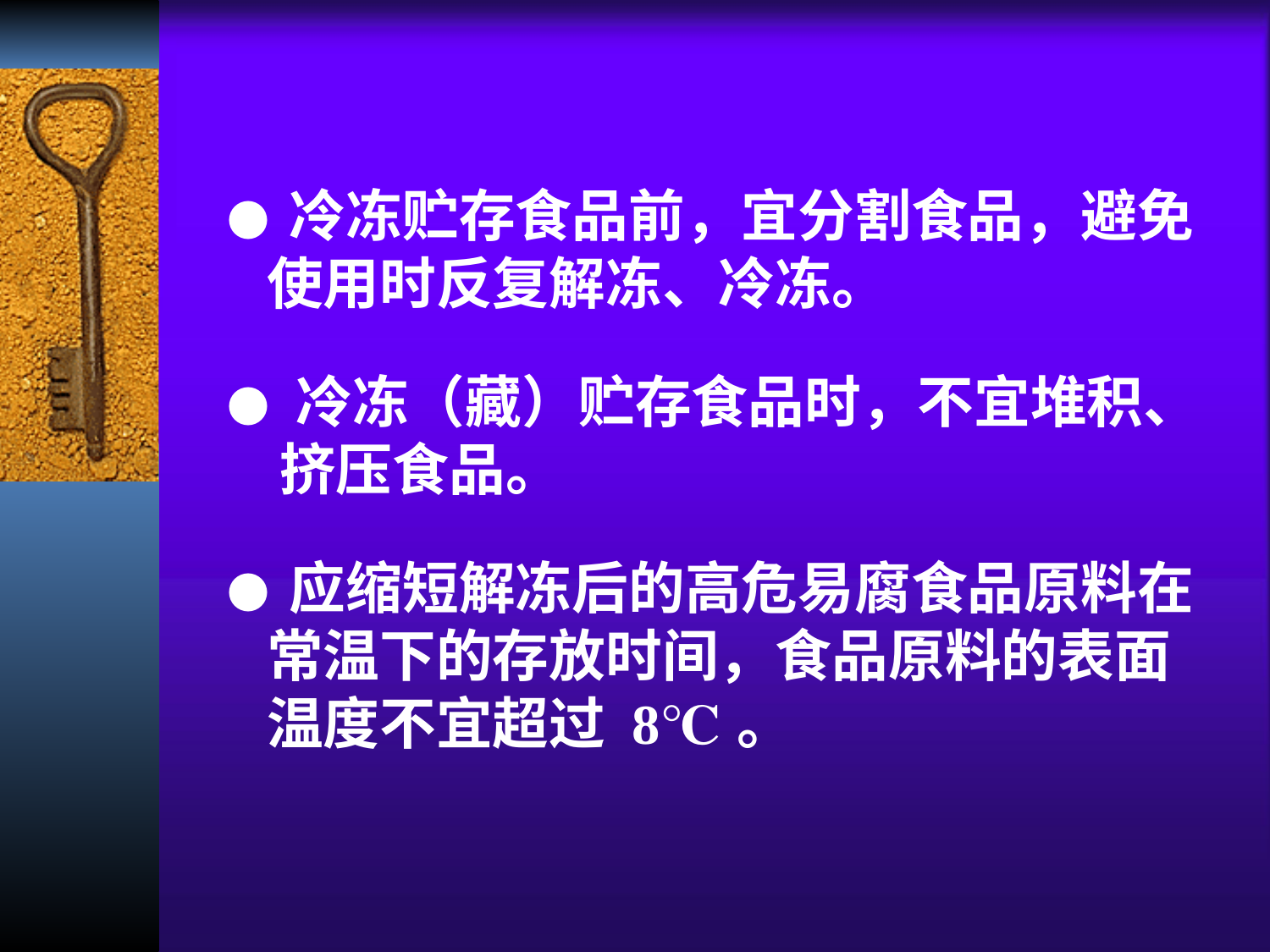

● 冷冻贮存食品前，宜分割食品，避免
  使用时反复解冻、冷冻。

● 冷冻（藏）贮存食品时，不宜堆积、
   挤压食品。

● 应缩短解冻后的高危易腐食品原料在
  常温下的存放时间，食品原料的表面
  温度不宜超过 8℃。